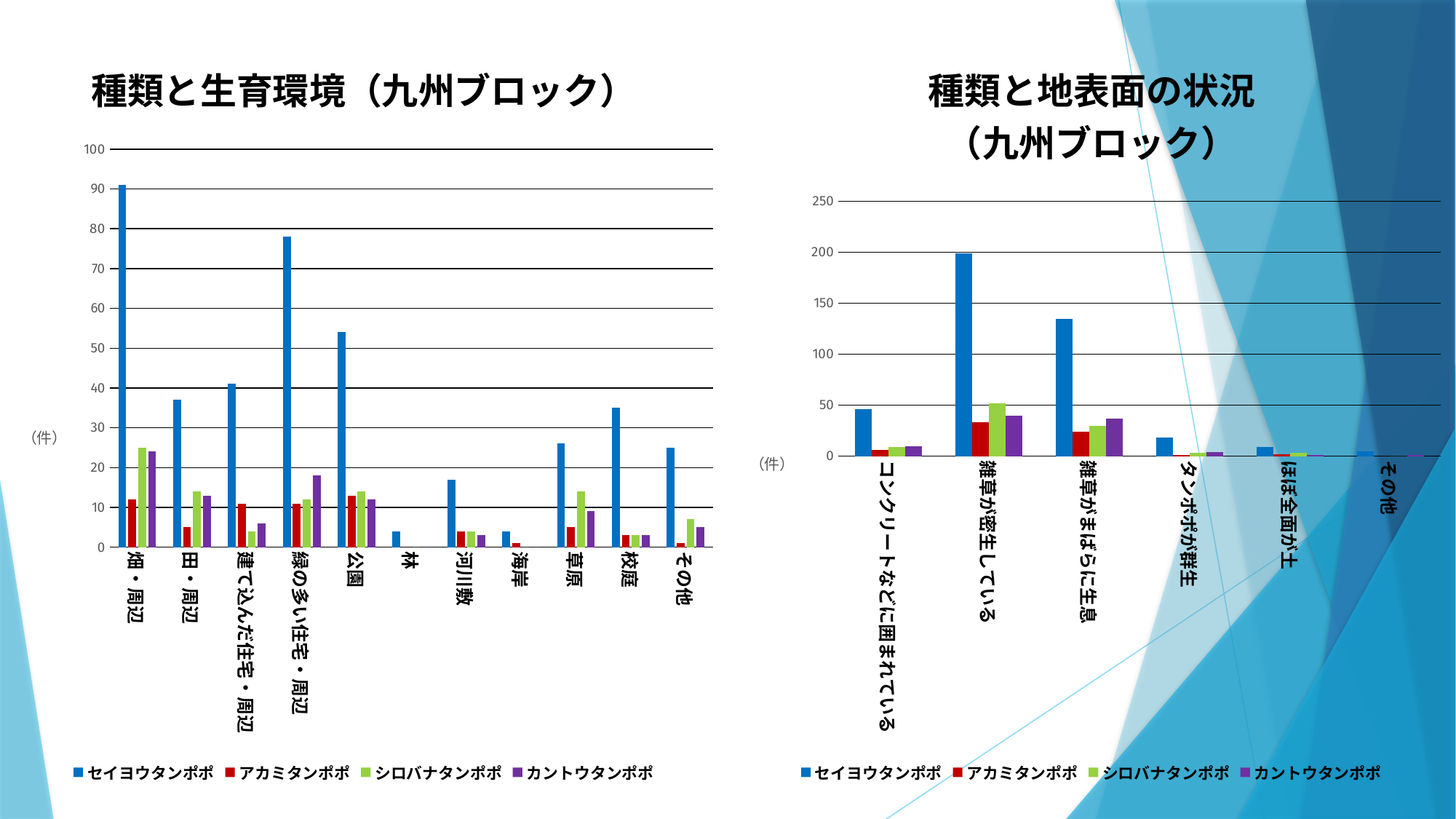

### Chart: 種類と地表面の状況
（九州ブロック）

| Category | セイヨウタンポポ | アカミタンポポ | シロバナタンポポ | カントウタンポポ |
|---|---|---|---|---|
| コンクリートなどに囲まれている | 46.0 | 6.0 | 9.0 | 10.0 |
| 雑草が密生している | 199.0 | 33.0 | 52.0 | 40.0 |
| 雑草がまばらに生息 | 135.0 | 24.0 | 30.0 | 37.0 |
| タンポポが群生 | 18.0 | 1.0 | 3.0 | 4.0 |
| ほぼ全面が土 | 9.0 | 2.0 | 3.0 | 1.0 |
| その他 | 5.0 | 0.0 | 0.0 | 1.0 |

### Chart: 種類と生育環境（九州ブロック）

| Category | セイヨウタンポポ | アカミタンポポ | シロバナタンポポ | カントウタンポポ |
|---|---|---|---|---|
| 畑・周辺 | 91.0 | 12.0 | 25.0 | 24.0 |
| 田・周辺 | 37.0 | 5.0 | 14.0 | 13.0 |
| 建て込んだ住宅・周辺 | 41.0 | 11.0 | 4.0 | 6.0 |
| 緑の多い住宅・周辺 | 78.0 | 11.0 | 12.0 | 18.0 |
| 公園 | 54.0 | 13.0 | 14.0 | 12.0 |
| 林 | 4.0 | 0.0 | 0.0 | 0.0 |
| 河川敷 | 17.0 | 4.0 | 4.0 | 3.0 |
| 海岸 | 4.0 | 1.0 | 0.0 | 0.0 |
| 草原 | 26.0 | 5.0 | 14.0 | 9.0 |
| 校庭 | 35.0 | 3.0 | 3.0 | 3.0 |
| その他 | 25.0 | 1.0 | 7.0 | 5.0 |